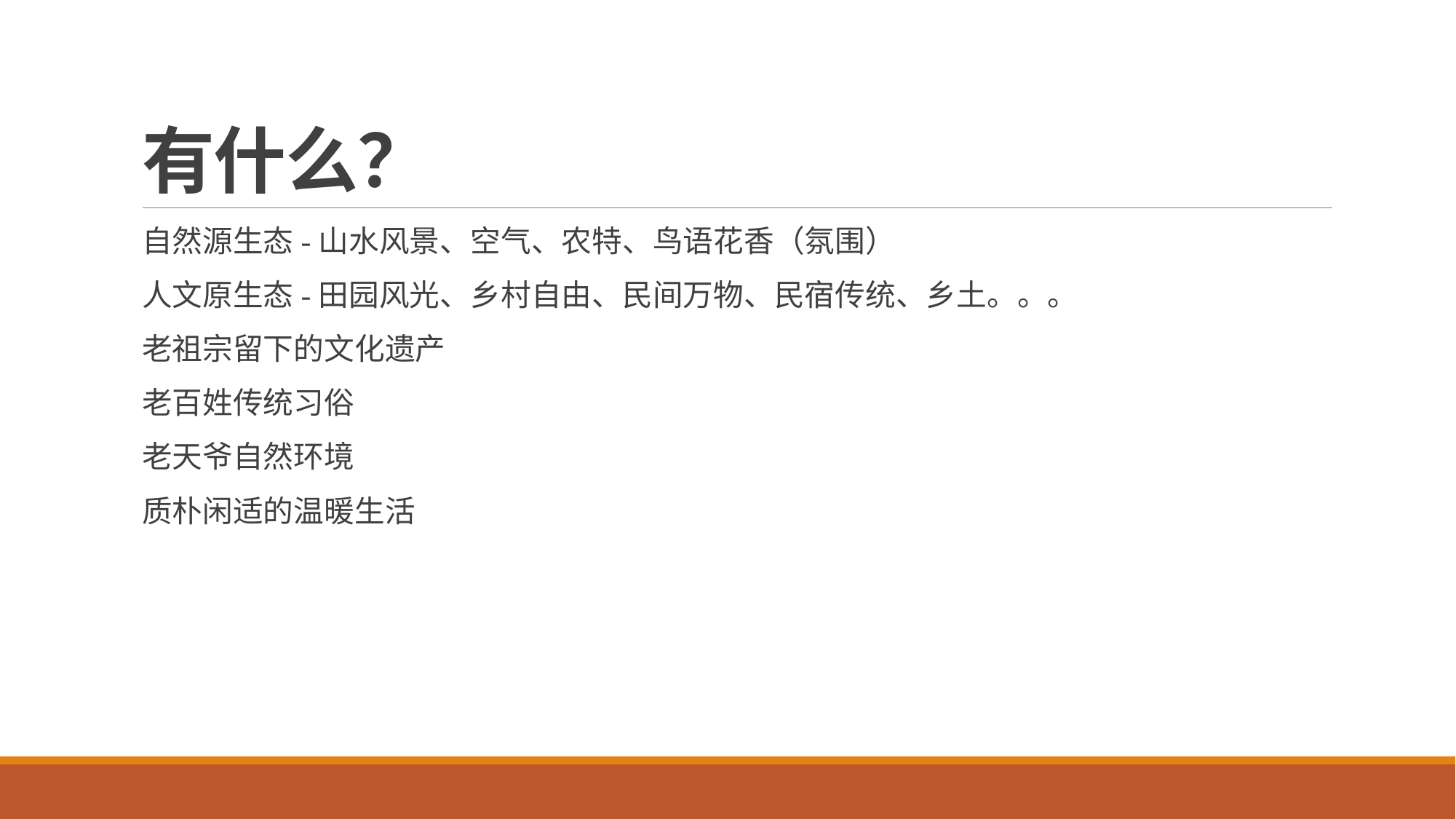

# 有什么？
自然源生态-山水风景、空气、农特、鸟语花香（氛围）
人文原生态-田园风光、乡村自由、民间万物、民宿传统、乡土。。。
老祖宗留下的文化遗产
老百姓传统习俗
老天爷自然环境
质朴闲适的温暖生活